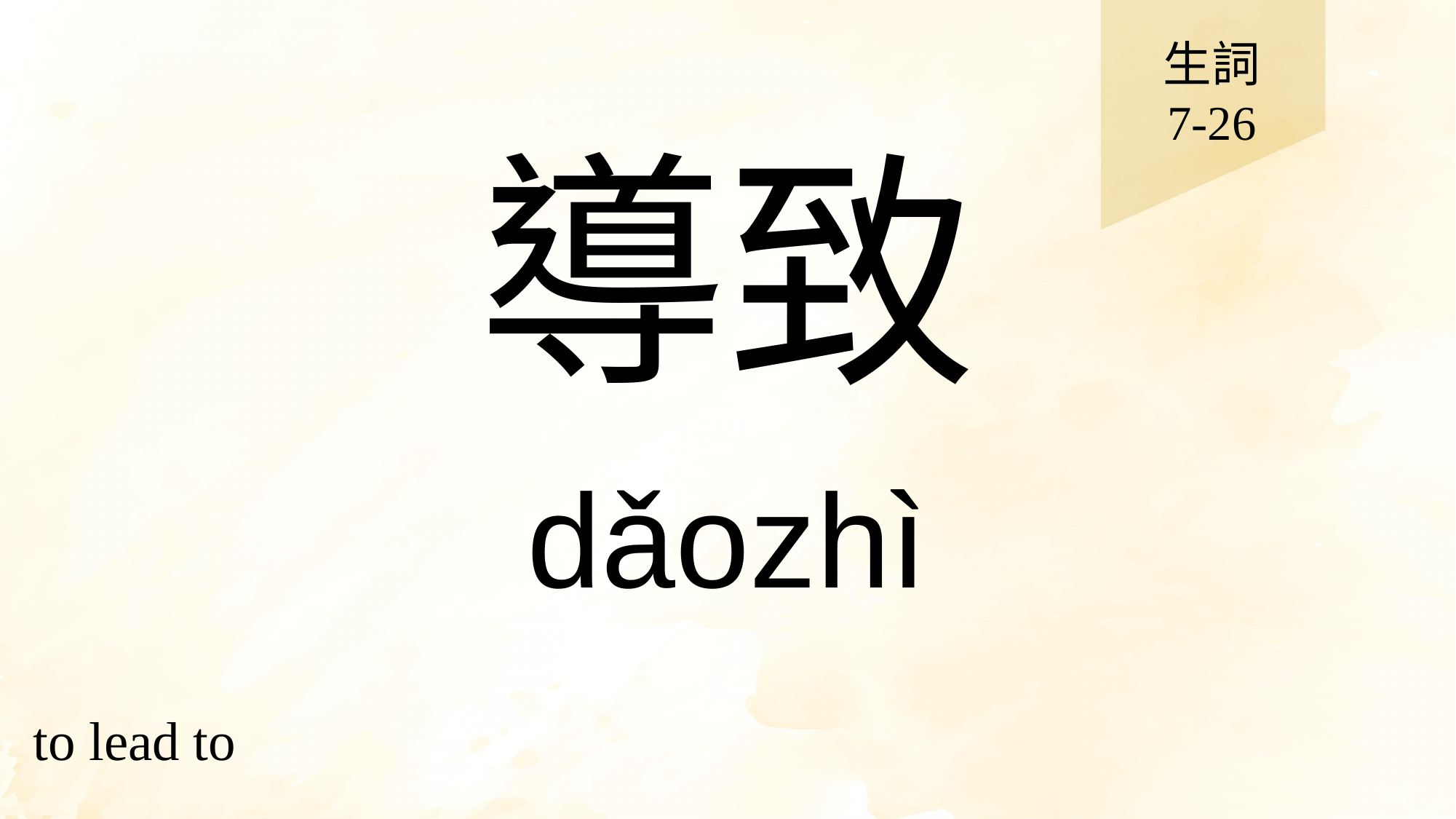

生詞
7-26
# 導致
dǎozhì
to lead to